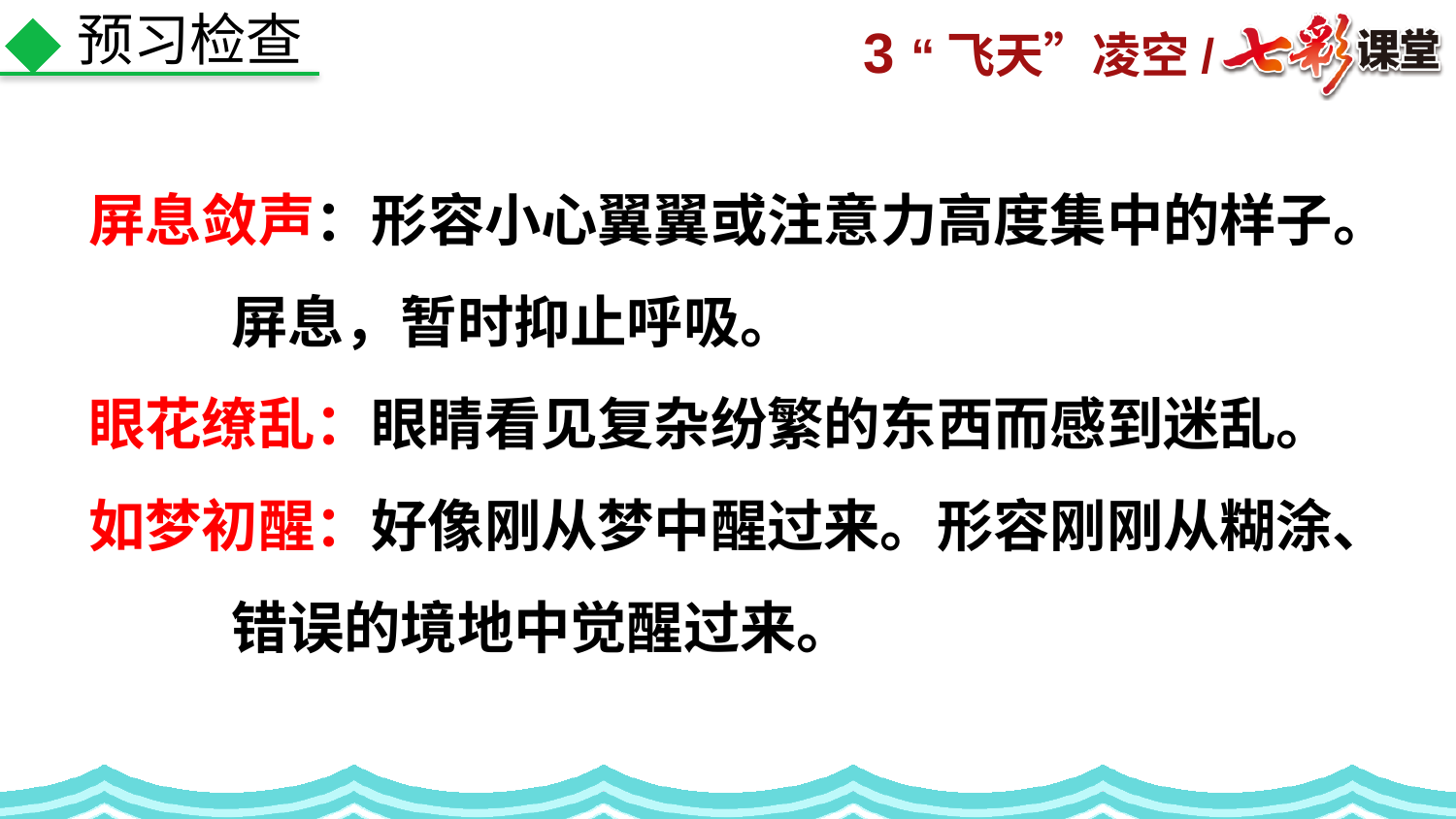

预习检查

屏息敛声：形容小心翼翼或注意力高度集中的样子。
          屏息，暂时抑止呼吸。
眼花缭乱：眼睛看见复杂纷繁的东西而感到迷乱。
如梦初醒：好像刚从梦中醒过来。形容刚刚从糊涂、
          错误的境地中觉醒过来。